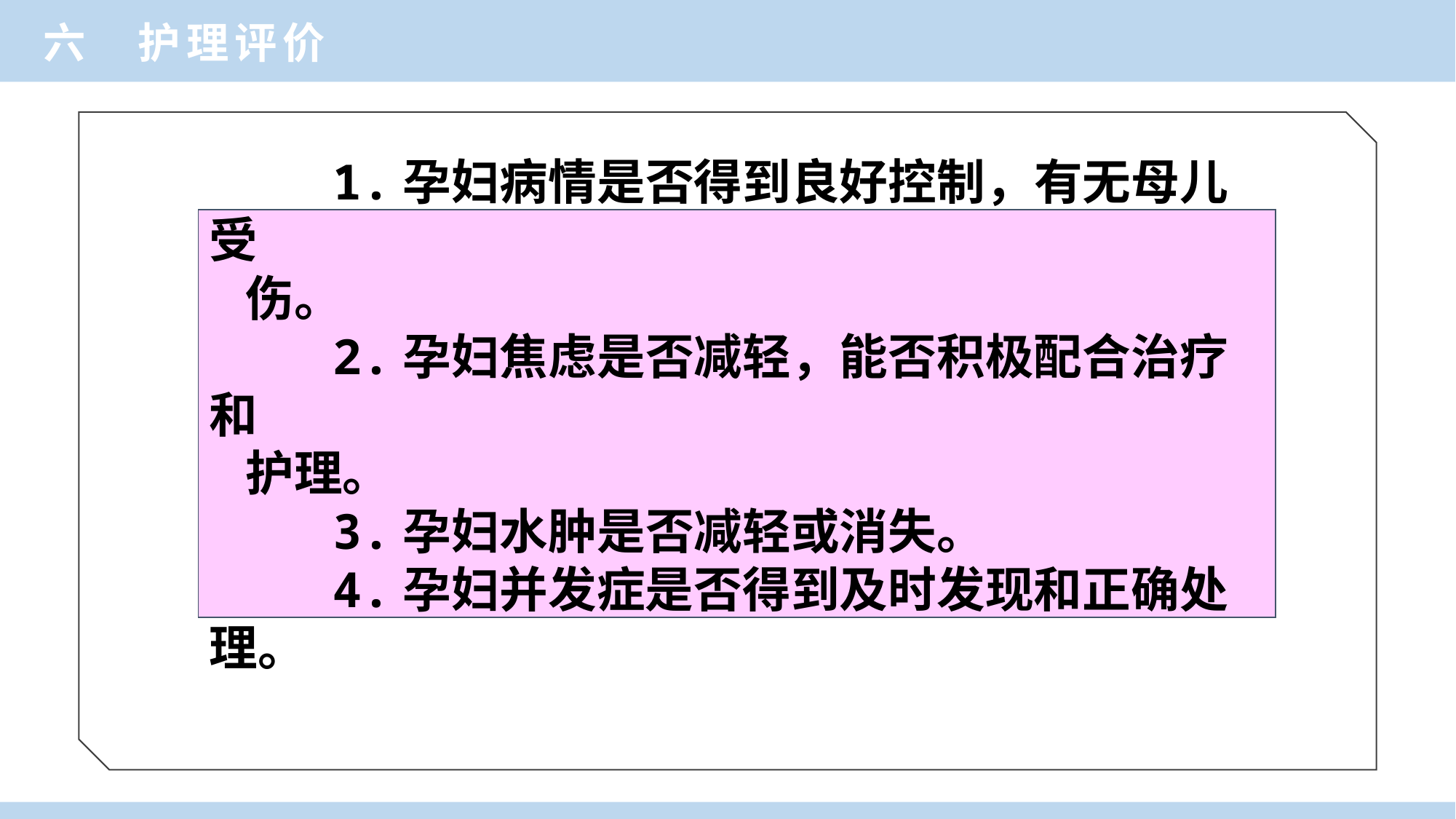

六   护理评价

   1.孕妇病情是否得到良好控制，有无母儿受
伤。
   2.孕妇焦虑是否减轻，能否积极配合治疗和
护理。
   3.孕妇水肿是否减轻或消失。
   4.孕妇并发症是否得到及时发现和正确处理。